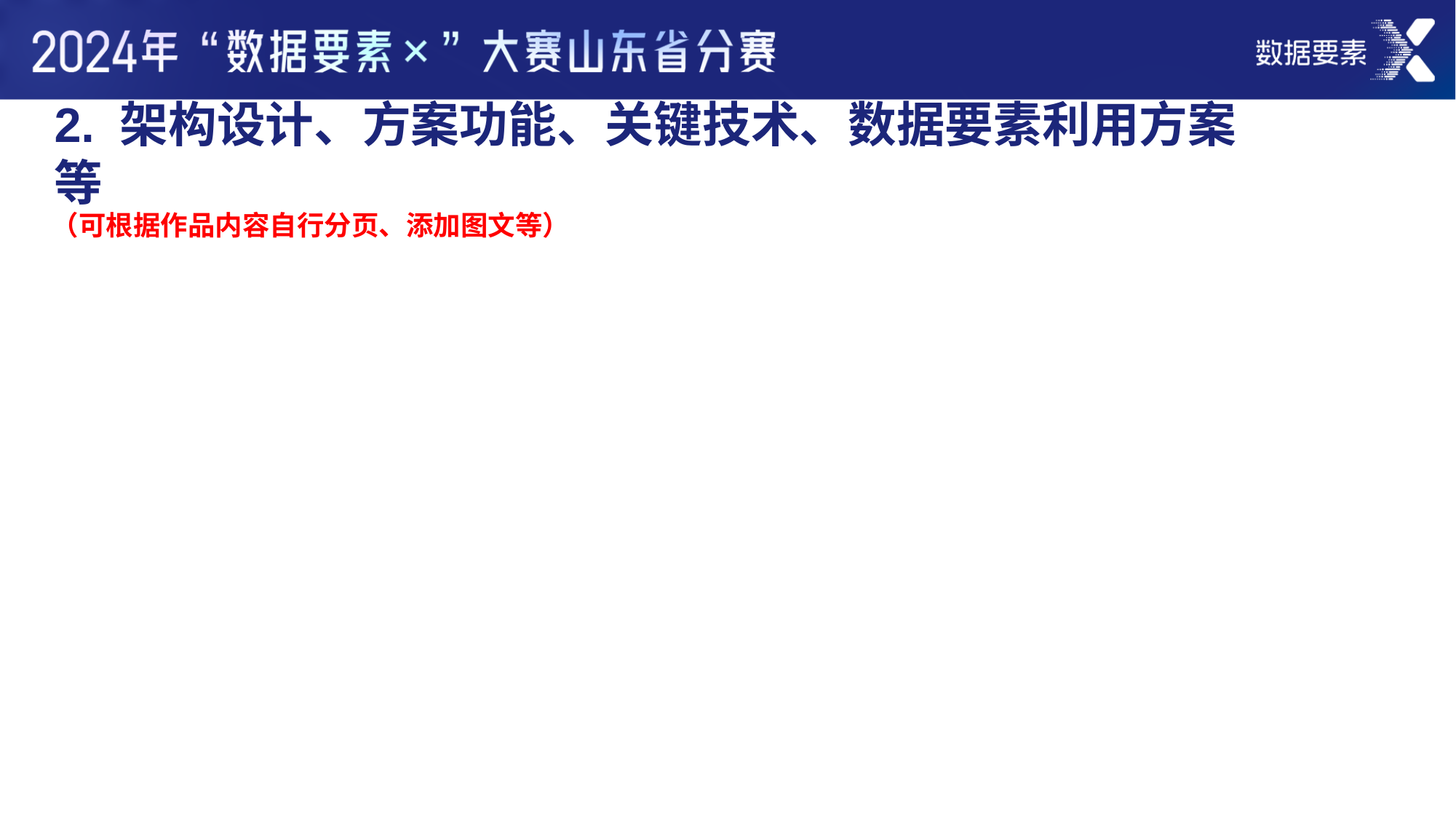

2. 架构设计、方案功能、关键技术、数据要素利用方案等
（可根据作品内容自行分页、添加图文等）